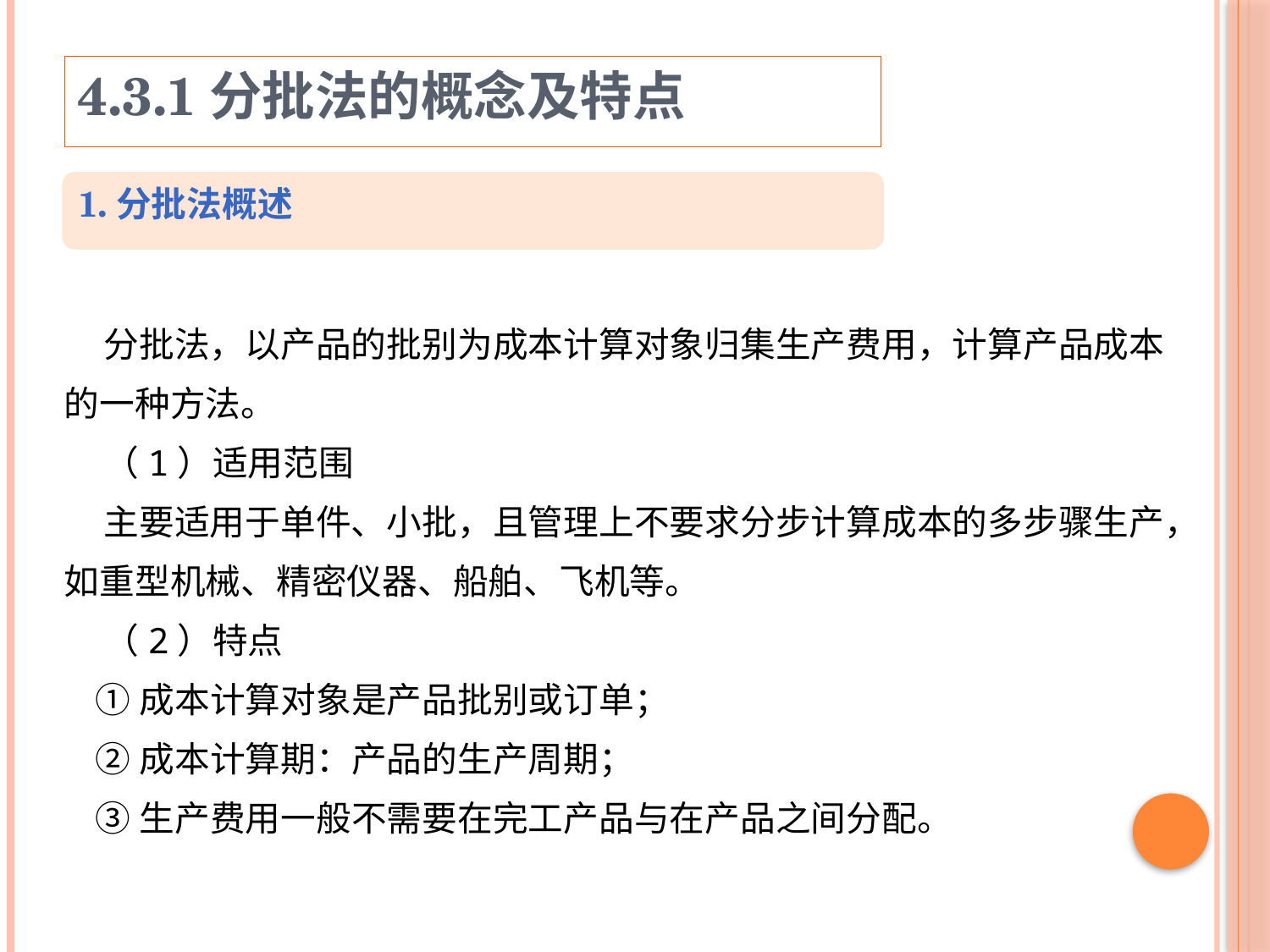

4.3.1分批法的概念及特点
1.分批法概述
    分批法，以产品的批别为成本计算对象归集生产费用，计算产品成本的一种方法。
    （1）适用范围
    主要适用于单件、小批，且管理上不要求分步计算成本的多步骤生产，如重型机械、精密仪器、船舶、飞机等。
    （2）特点
    ①成本计算对象是产品批别或订单；
    ②成本计算期：产品的生产周期；
    ③生产费用一般不需要在完工产品与在产品之间分配。